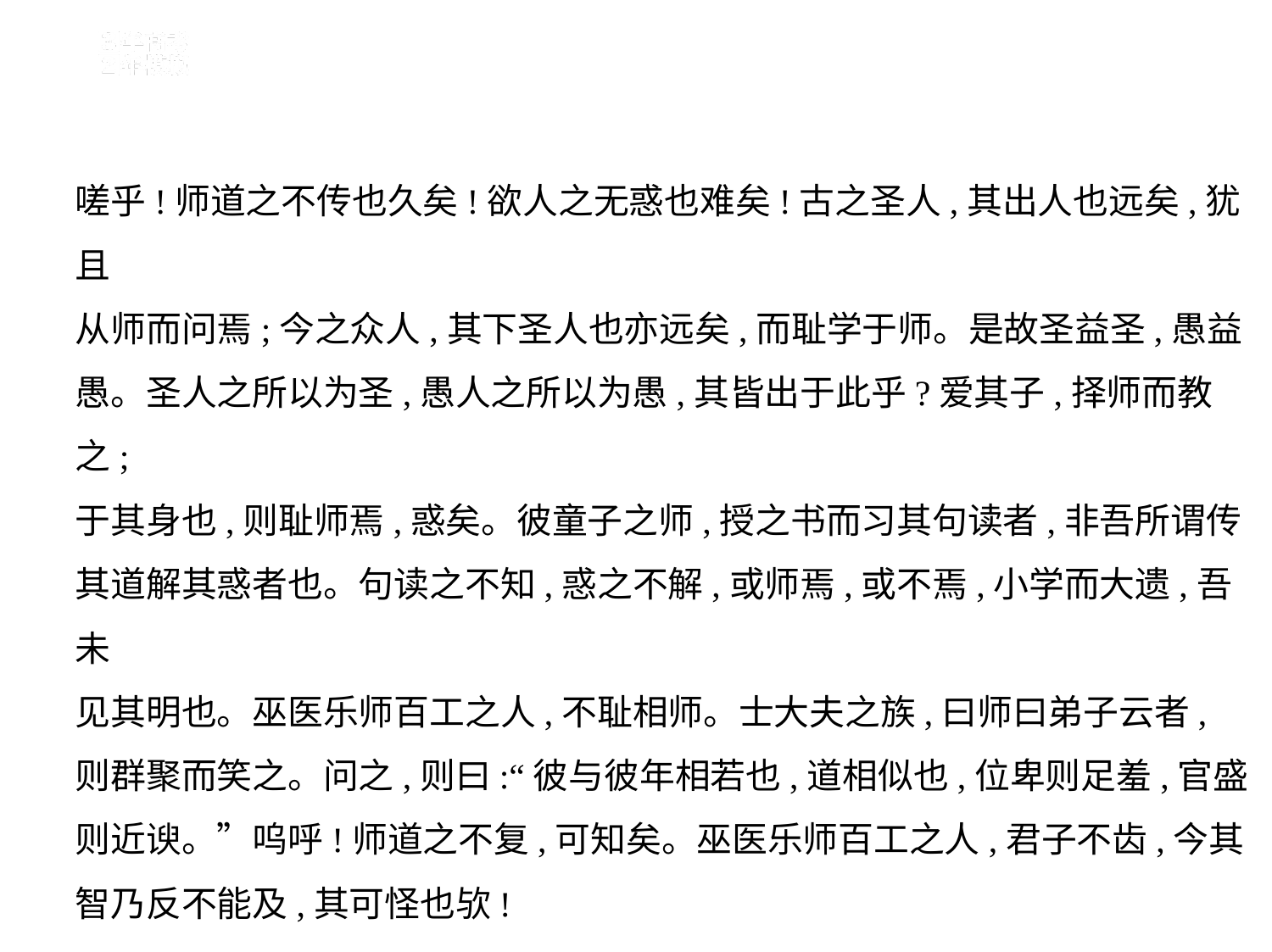

嗟乎!师道之不传也久矣!欲人之无惑也难矣!古之圣人,其出人也远矣,犹且
从师而问焉;今之众人,其下圣人也亦远矣,而耻学于师。是故圣益圣,愚益
愚。圣人之所以为圣,愚人之所以为愚,其皆出于此乎?爱其子,择师而教之;
于其身也,则耻师焉,惑矣。彼童子之师,授之书而习其句读者,非吾所谓传
其道解其惑者也。句读之不知,惑之不解,或师焉,或不焉,小学而大遗,吾未
见其明也。巫医乐师百工之人,不耻相师。士大夫之族,曰师曰弟子云者,
则群聚而笑之。问之,则曰:“彼与彼年相若也,道相似也,位卑则足羞,官盛
则近谀。”呜呼!师道之不复,可知矣。巫医乐师百工之人,君子不齿,今其
智乃反不能及,其可怪也欤!